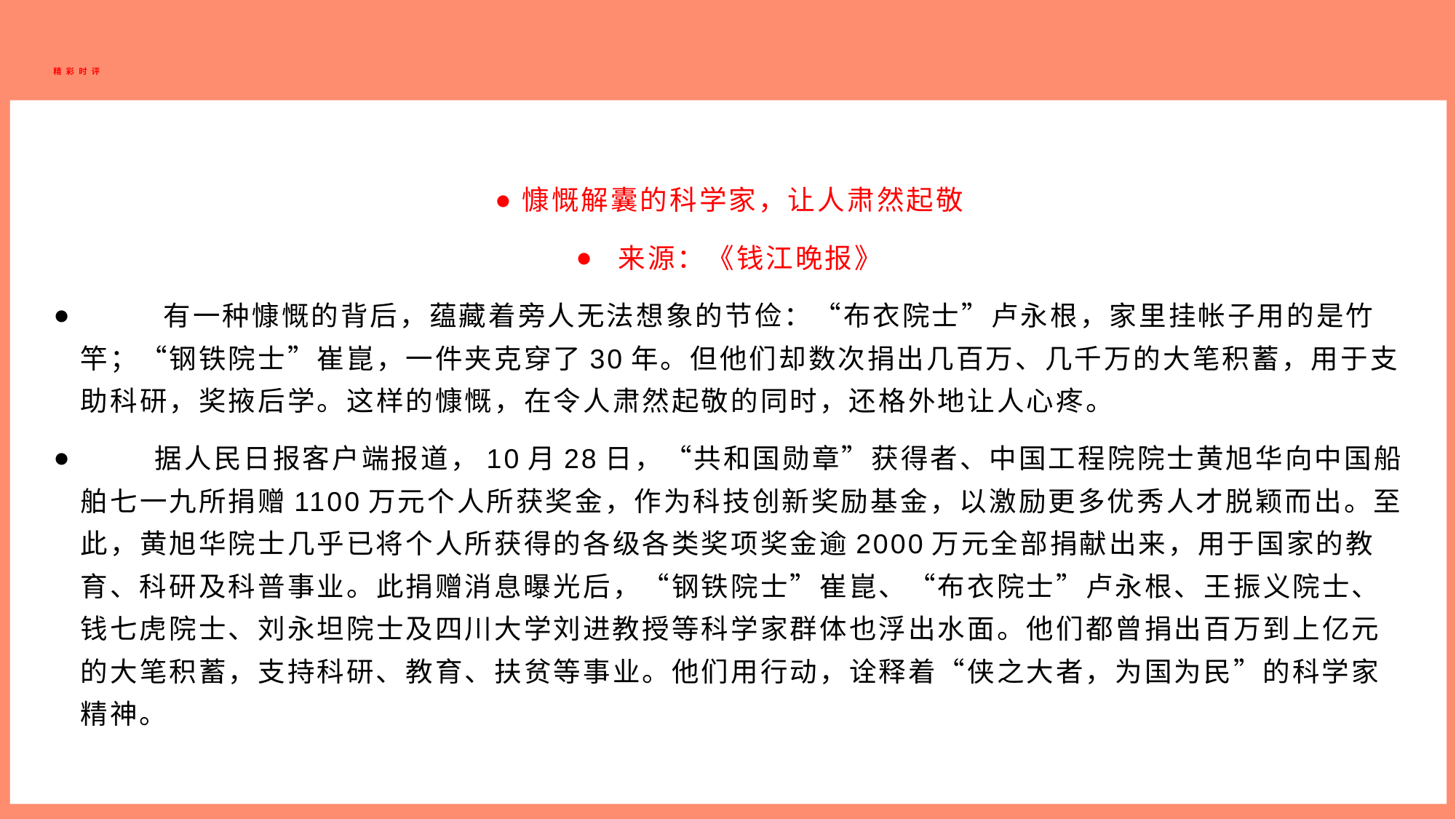

# 精彩时评

慷慨解囊的科学家，让人肃然起敬
 来源：《钱江晚报》
         有一种慷慨的背后，蕴藏着旁人无法想象的节俭：“布衣院士”卢永根，家里挂帐子用的是竹竿；“钢铁院士”崔崑，一件夹克穿了30年。但他们却数次捐出几百万、几千万的大笔积蓄，用于支助科研，奖掖后学。这样的慷慨，在令人肃然起敬的同时，还格外地让人心疼。
        据人民日报客户端报道，10月28日，“共和国勋章”获得者、中国工程院院士黄旭华向中国船舶七一九所捐赠1100万元个人所获奖金，作为科技创新奖励基金，以激励更多优秀人才脱颖而出。至此，黄旭华院士几乎已将个人所获得的各级各类奖项奖金逾2000万元全部捐献出来，用于国家的教育、科研及科普事业。此捐赠消息曝光后，“钢铁院士”崔崑、“布衣院士”卢永根、王振义院士、钱七虎院士、刘永坦院士及四川大学刘进教授等科学家群体也浮出水面。他们都曾捐出百万到上亿元的大笔积蓄，支持科研、教育、扶贫等事业。他们用行动，诠释着“侠之大者，为国为民”的科学家精神。